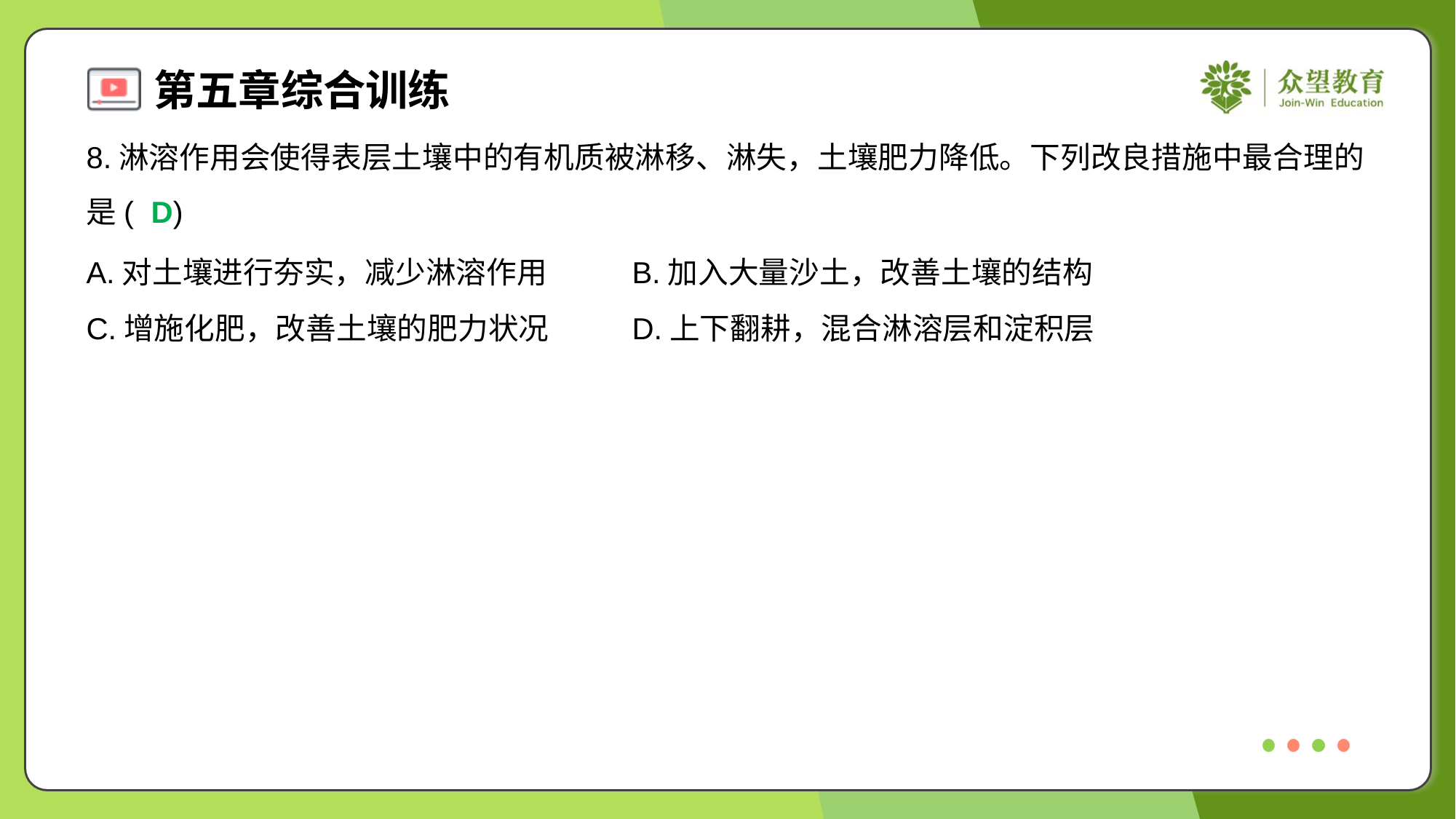

8.淋溶作用会使得表层土壤中的有机质被淋移、淋失，土壤肥力降低。下列改良措施中最合理的
是(     )
D
A.对土壤进行夯实，减少淋溶作用	B.加入大量沙土，改善土壤的结构
C.增施化肥，改善土壤的肥力状况	D.上下翻耕，混合淋溶层和淀积层